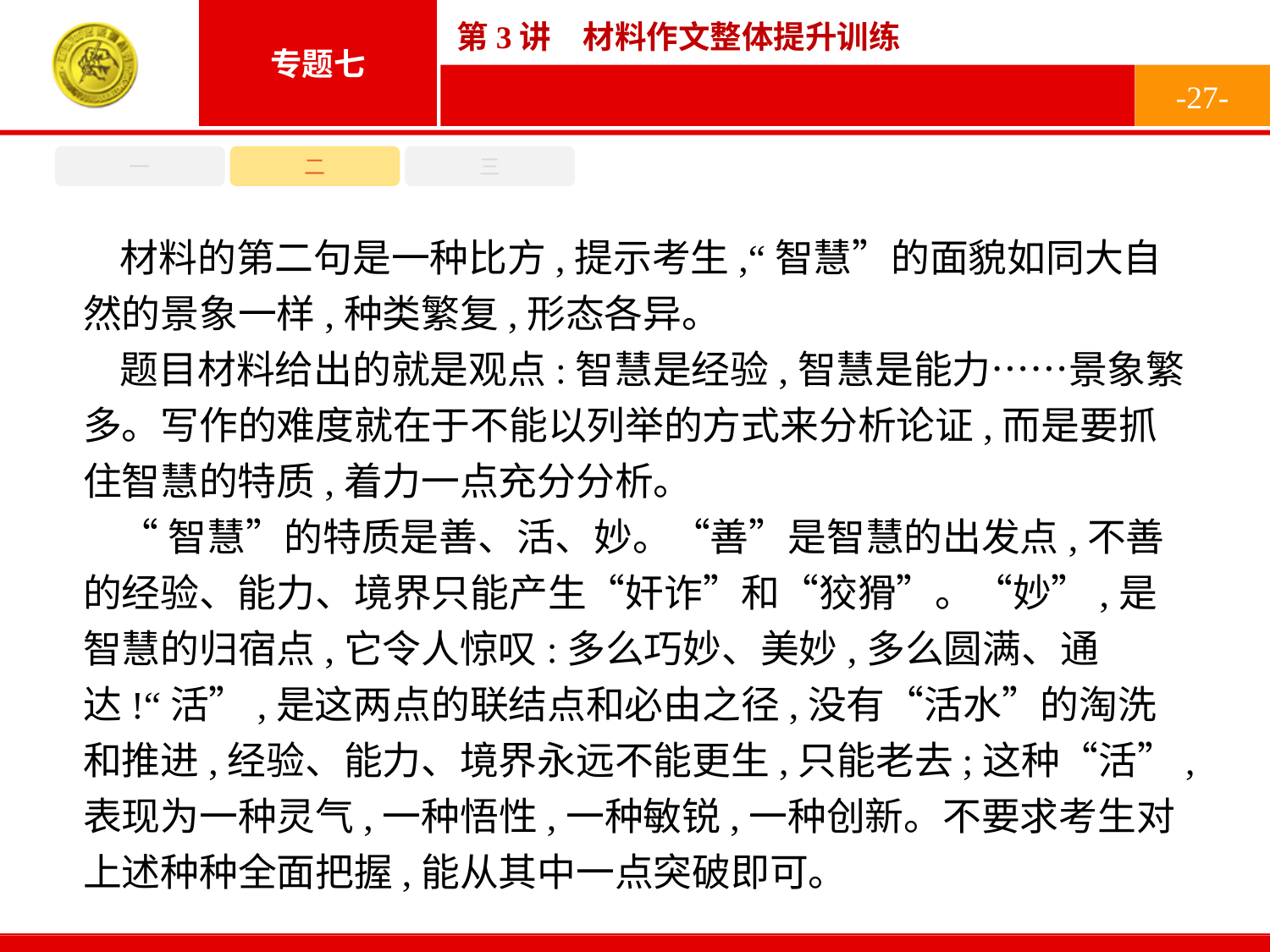

-27-
一
二
三
材料的第二句是一种比方,提示考生,“智慧”的面貌如同大自然的景象一样,种类繁复,形态各异。
题目材料给出的就是观点:智慧是经验,智慧是能力……景象繁多。写作的难度就在于不能以列举的方式来分析论证,而是要抓住智慧的特质,着力一点充分分析。
“智慧”的特质是善、活、妙。“善”是智慧的出发点,不善的经验、能力、境界只能产生“奸诈”和“狡猾”。“妙”,是智慧的归宿点,它令人惊叹:多么巧妙、美妙,多么圆满、通达!“活”,是这两点的联结点和必由之径,没有“活水”的淘洗和推进,经验、能力、境界永远不能更生,只能老去;这种“活”,表现为一种灵气,一种悟性,一种敏锐,一种创新。不要求考生对上述种种全面把握,能从其中一点突破即可。